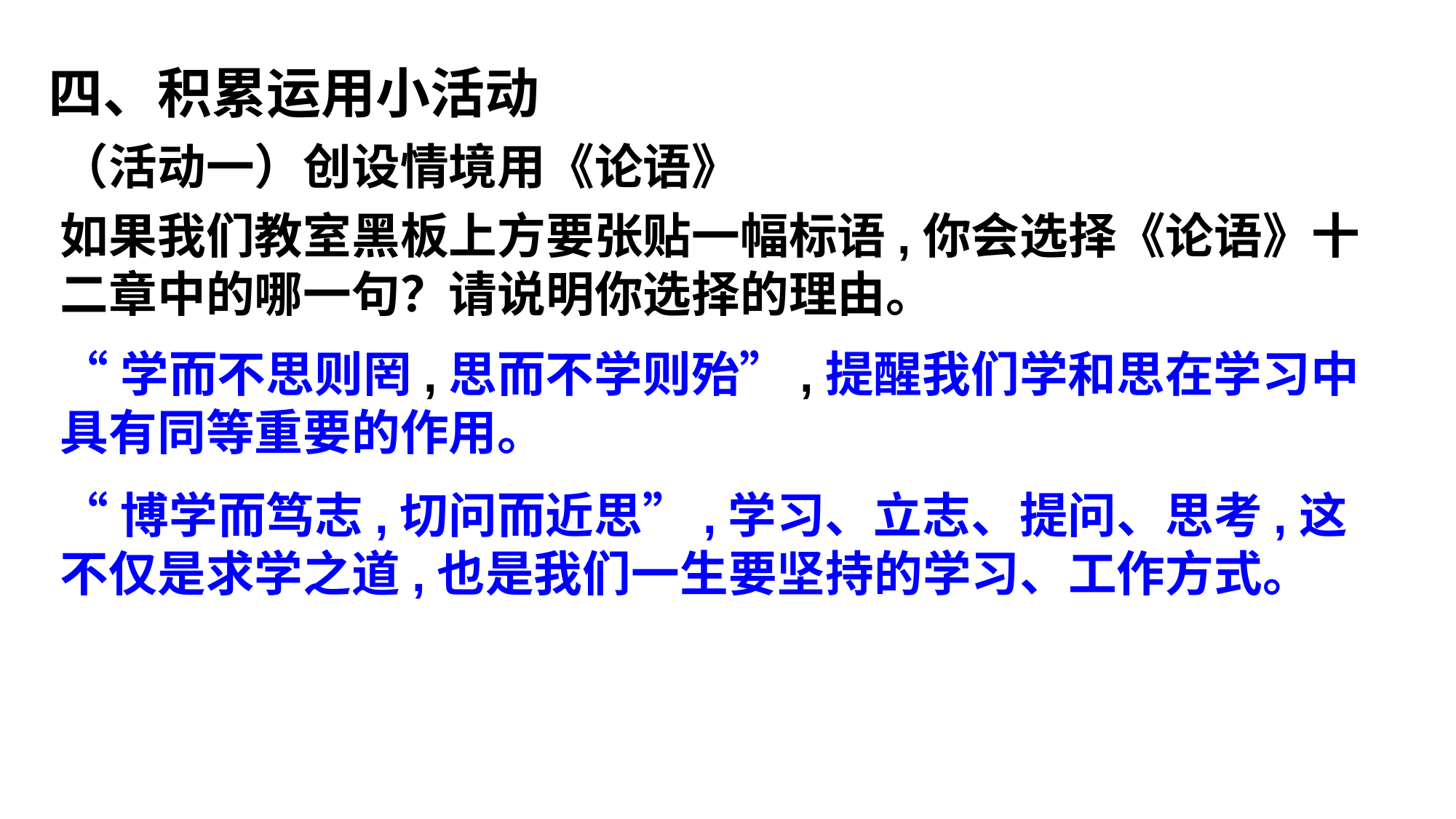

四、积累运用小活动
（活动一）创设情境用《论语》
如果我们教室黑板上方要张贴一幅标语,你会选择《论语》十二章中的哪一句？请说明你选择的理由。
“学而不思则罔,思而不学则殆”,提醒我们学和思在学习中具有同等重要的作用。
“博学而笃志,切问而近思”,学习、立志、提问、思考,这不仅是求学之道,也是我们一生要坚持的学习、工作方式。